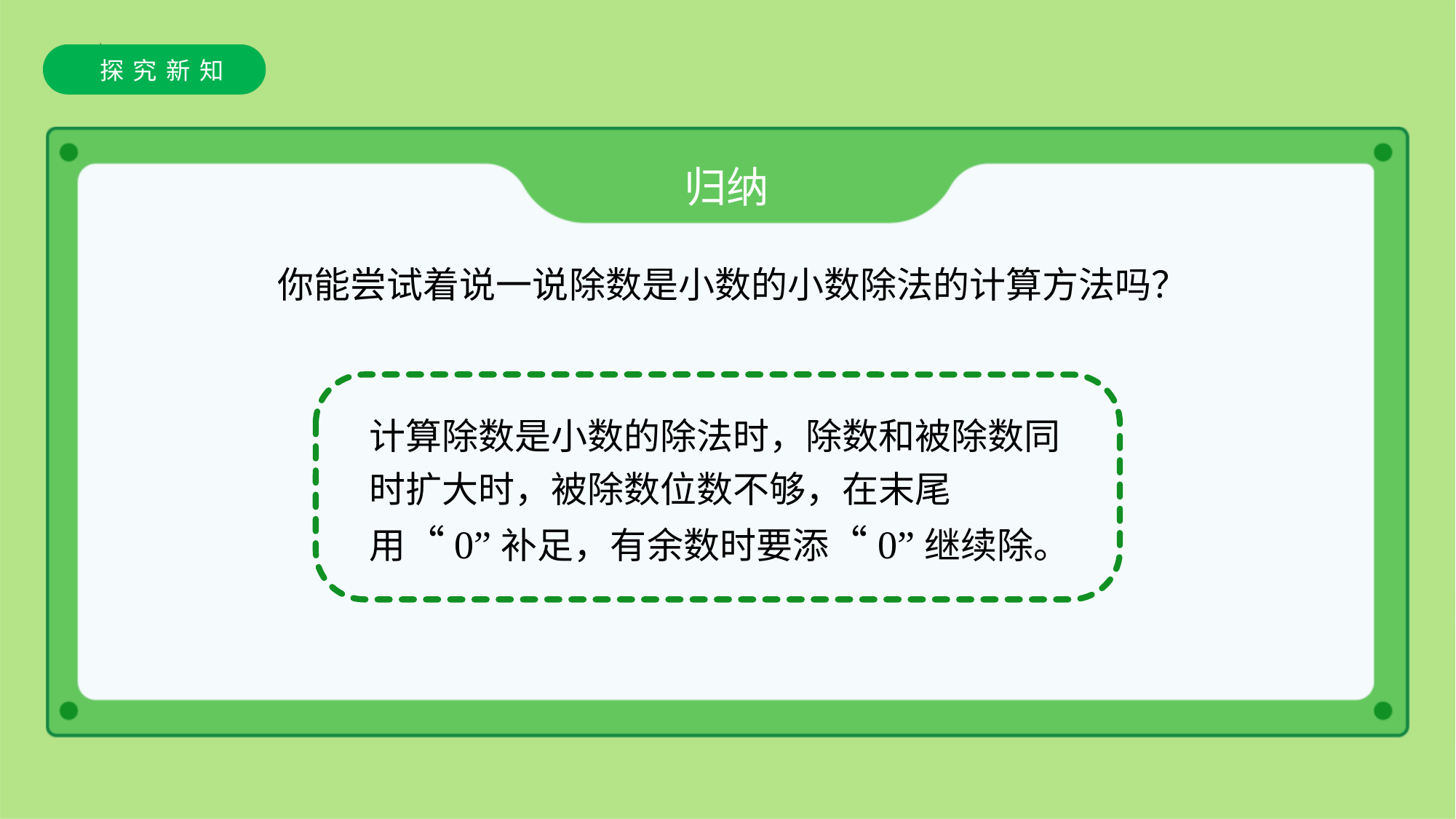

探究新知
归纳
你能尝试着说一说除数是小数的小数除法的计算方法吗？

计算除数是小数的除法时，除数和被除数同时扩大时，被除数位数不够，在末尾用“0”补足，有余数时要添“0”继续除。